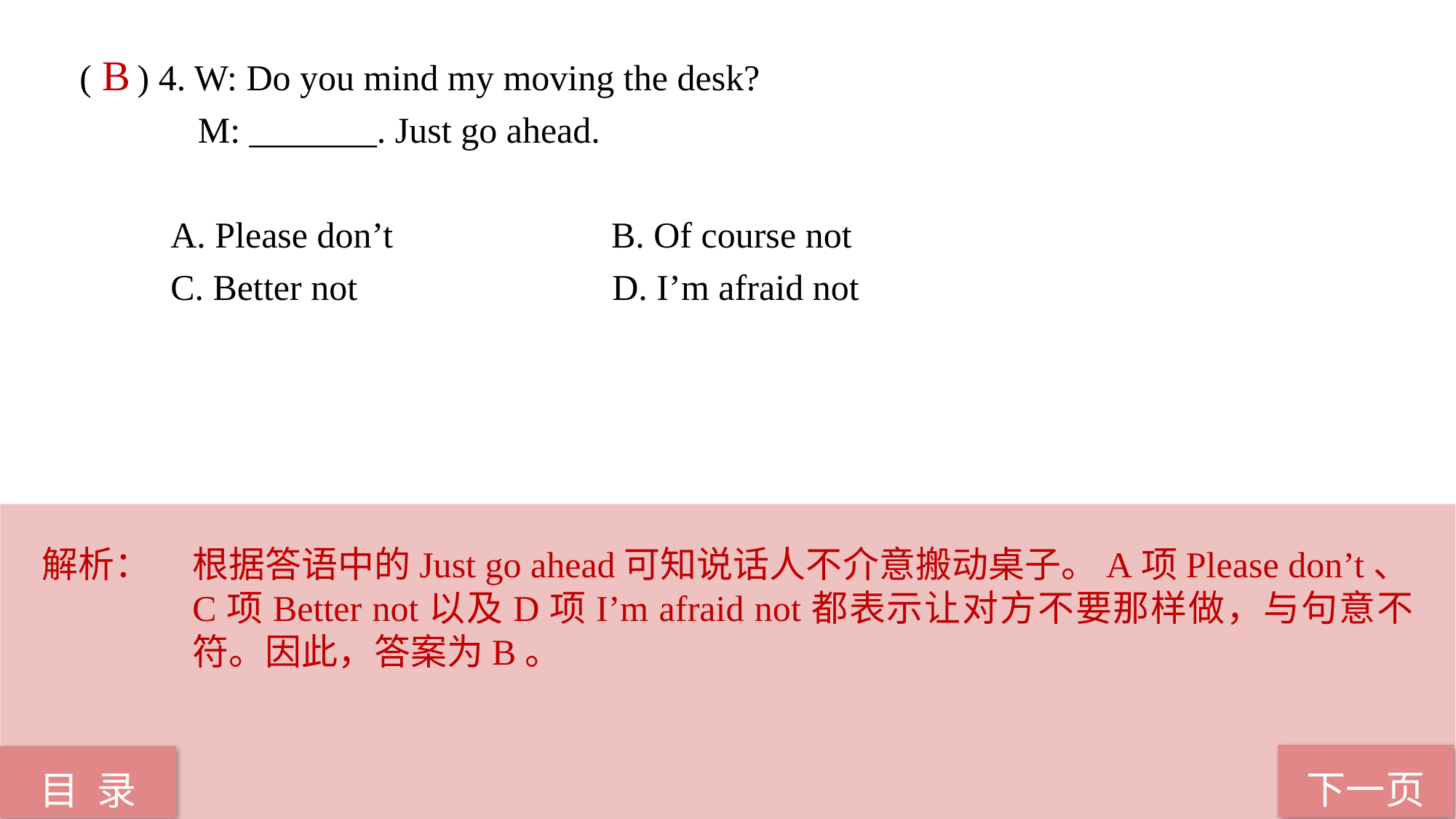

(     ) 4. W: Do you mind my moving the desk?
             M: _______. Just go ahead.

          A. Please don’t                        B. Of course not
          C. Better not                            D. I’m afraid not
B
解析：	根据答语中的Just go ahead可知说话人不介意搬动桌子。A项Please don’t、C项Better not以及D项I’m afraid not都表示让对方不要那样做，与句意不符。因此，答案为B。